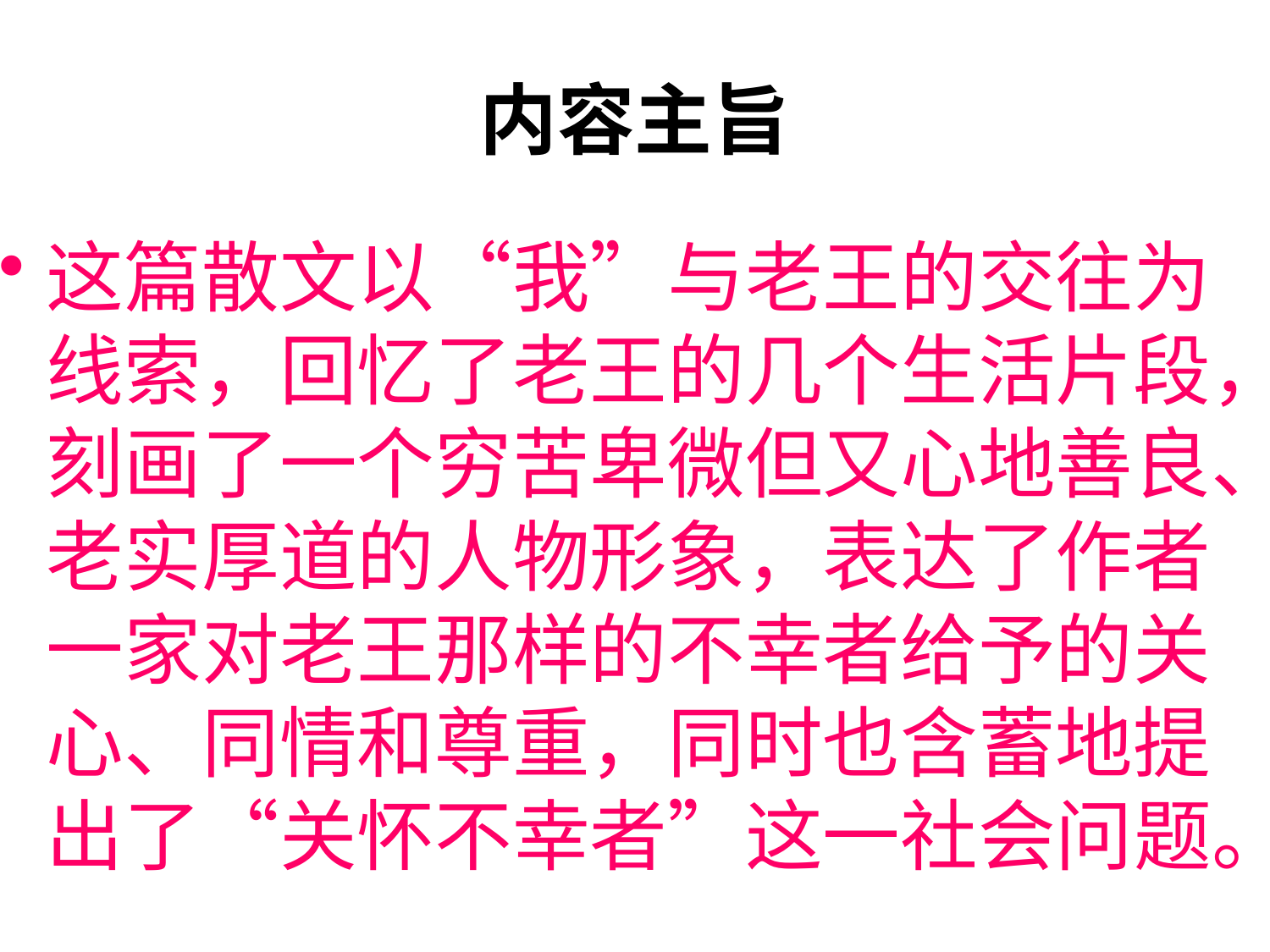

# 内容主旨
这篇散文以“我”与老王的交往为线索，回忆了老王的几个生活片段，刻画了一个穷苦卑微但又心地善良、老实厚道的人物形象，表达了作者一家对老王那样的不幸者给予的关心、同情和尊重，同时也含蓄地提出了“关怀不幸者”这一社会问题。